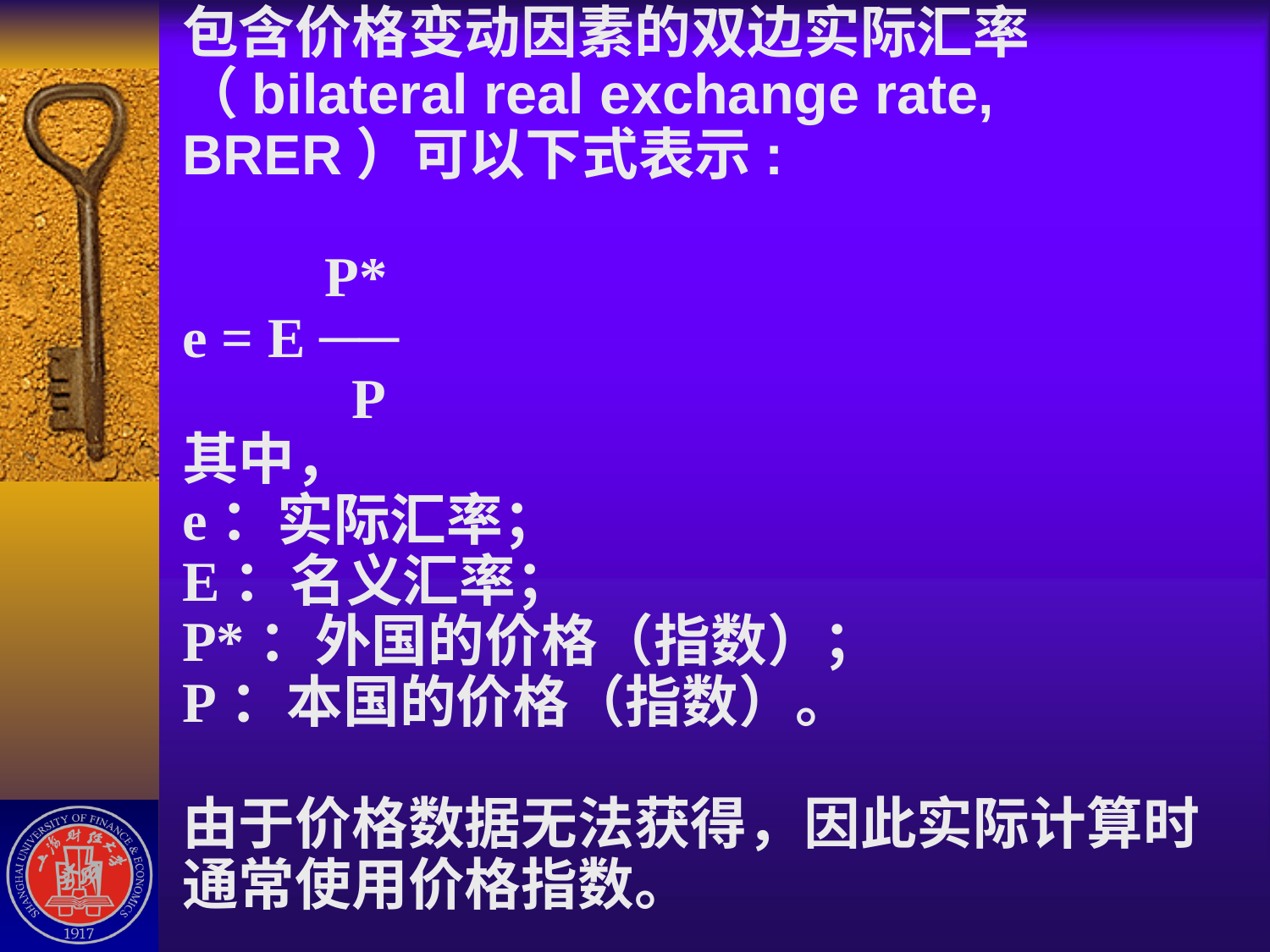

# 包含价格变动因素的双边实际汇率（bilateral real exchange rate, BRER）可以下式表示: P* e = E ── P 其中， e：实际汇率； E：名义汇率； P*：外国的价格（指数）； P：本国的价格（指数）。 由于价格数据无法获得，因此实际计算时通常使用价格指数。